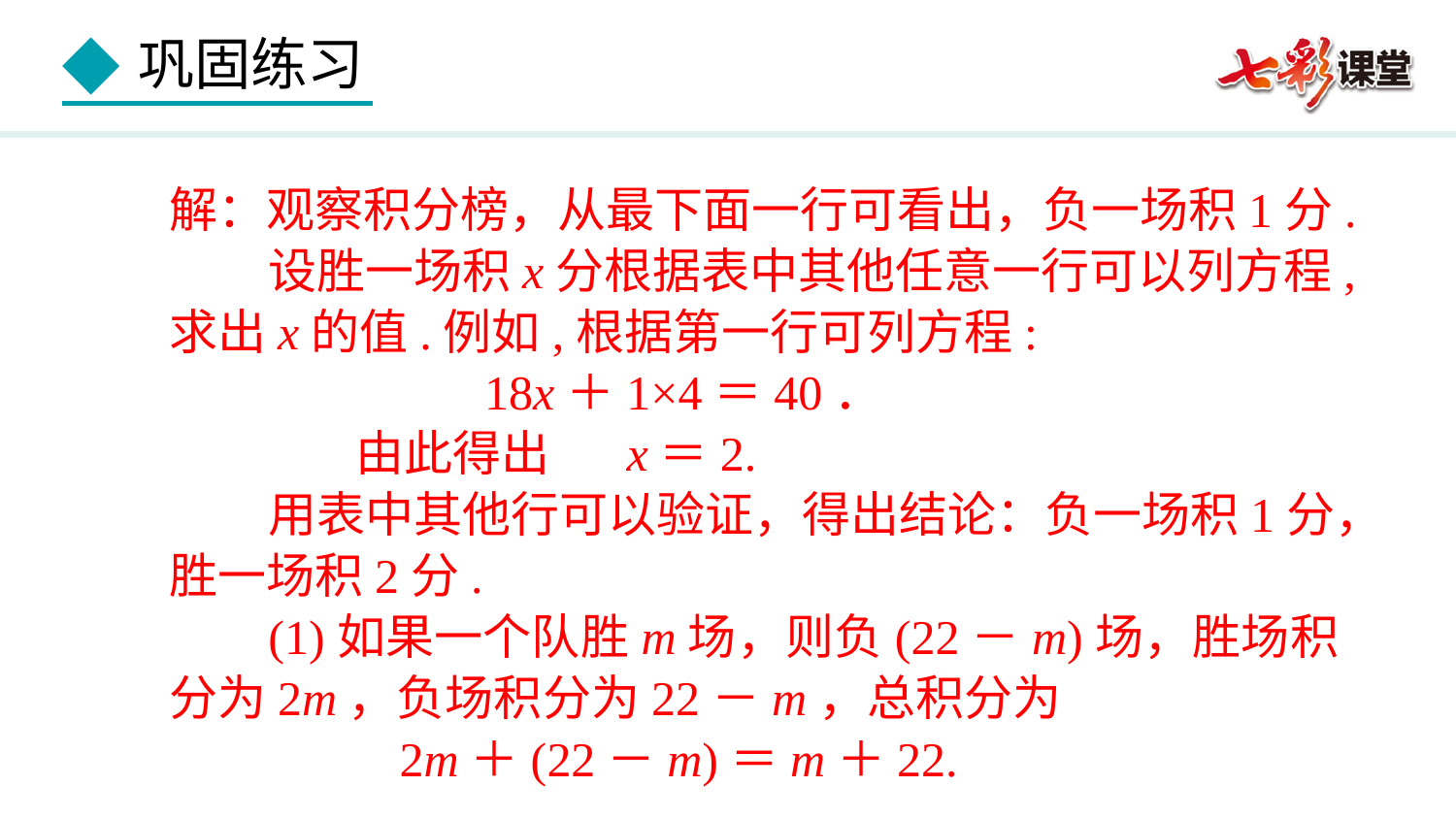

解：观察积分榜，从最下面一行可看出，负一场积1分.
        设胜一场积x分根据表中其他任意一行可以列方程,求出x的值.例如,根据第一行可列方程:
                          18x＋1×4＝40．
                由此得出      x＝2.
        用表中其他行可以验证，得出结论：负一场积1分，胜一场积2分.
        (1)如果一个队胜m场，则负(22－m)场，胜场积分为2m，负场积分为22－m，总积分为
                   2m＋(22－m)＝m＋22.